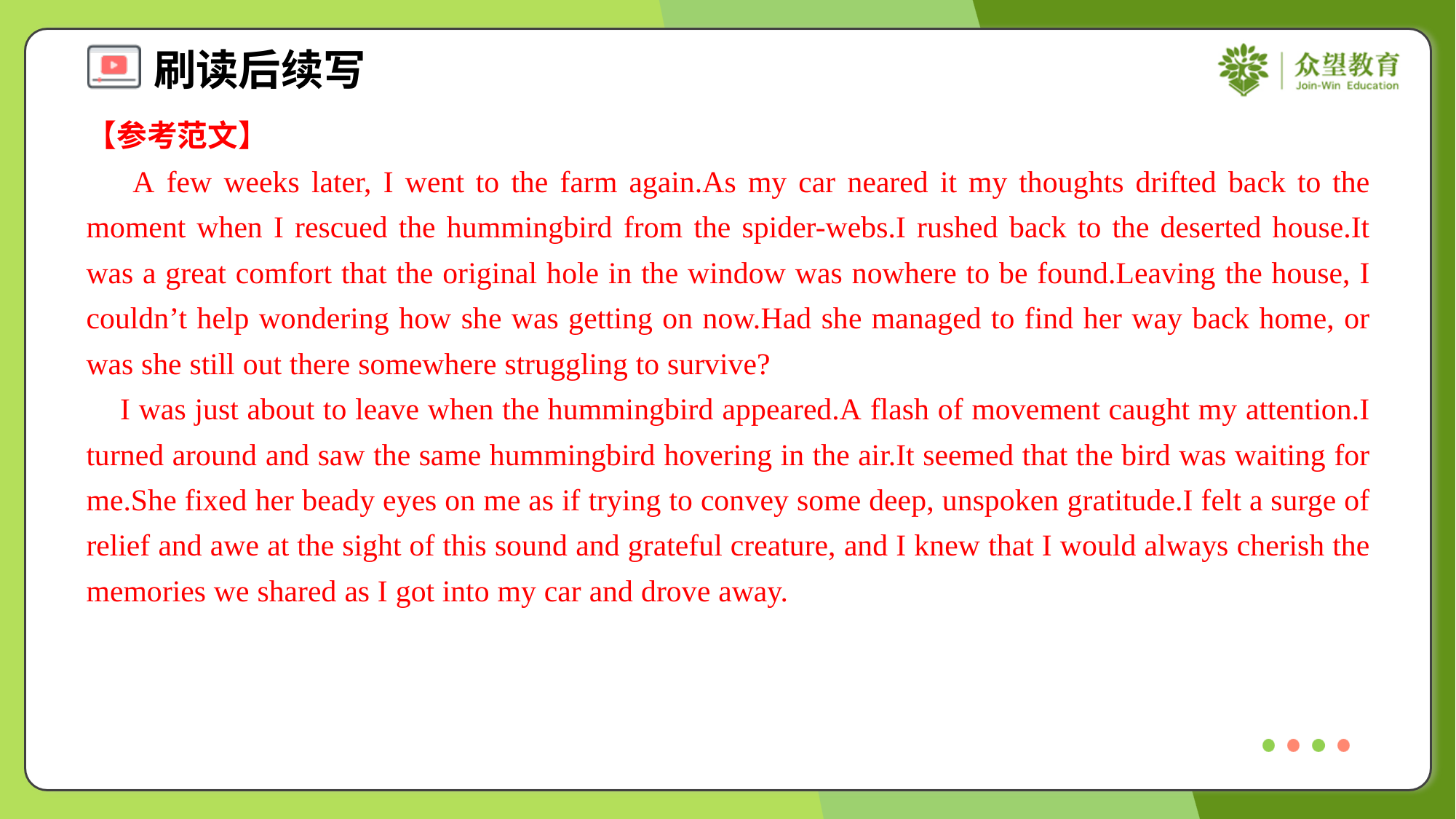

【参考范文】
    A few weeks later, I went to the farm again.As my car neared it my thoughts drifted back to the moment when I rescued the hummingbird from the spider-webs.I rushed back to the deserted house.It was a great comfort that the original hole in the window was nowhere to be found.Leaving the house, I couldn’t help wondering how she was getting on now.Had she managed to find her way back home, or was she still out there somewhere struggling to survive?
    I was just about to leave when the hummingbird appeared.A flash of movement caught my attention.I turned around and saw the same hummingbird hovering in the air.It seemed that the bird was waiting for me.She fixed her beady eyes on me as if trying to convey some deep, unspoken gratitude.I felt a surge of relief and awe at the sight of this sound and grateful creature, and I knew that I would always cherish the memories we shared as I got into my car and drove away.